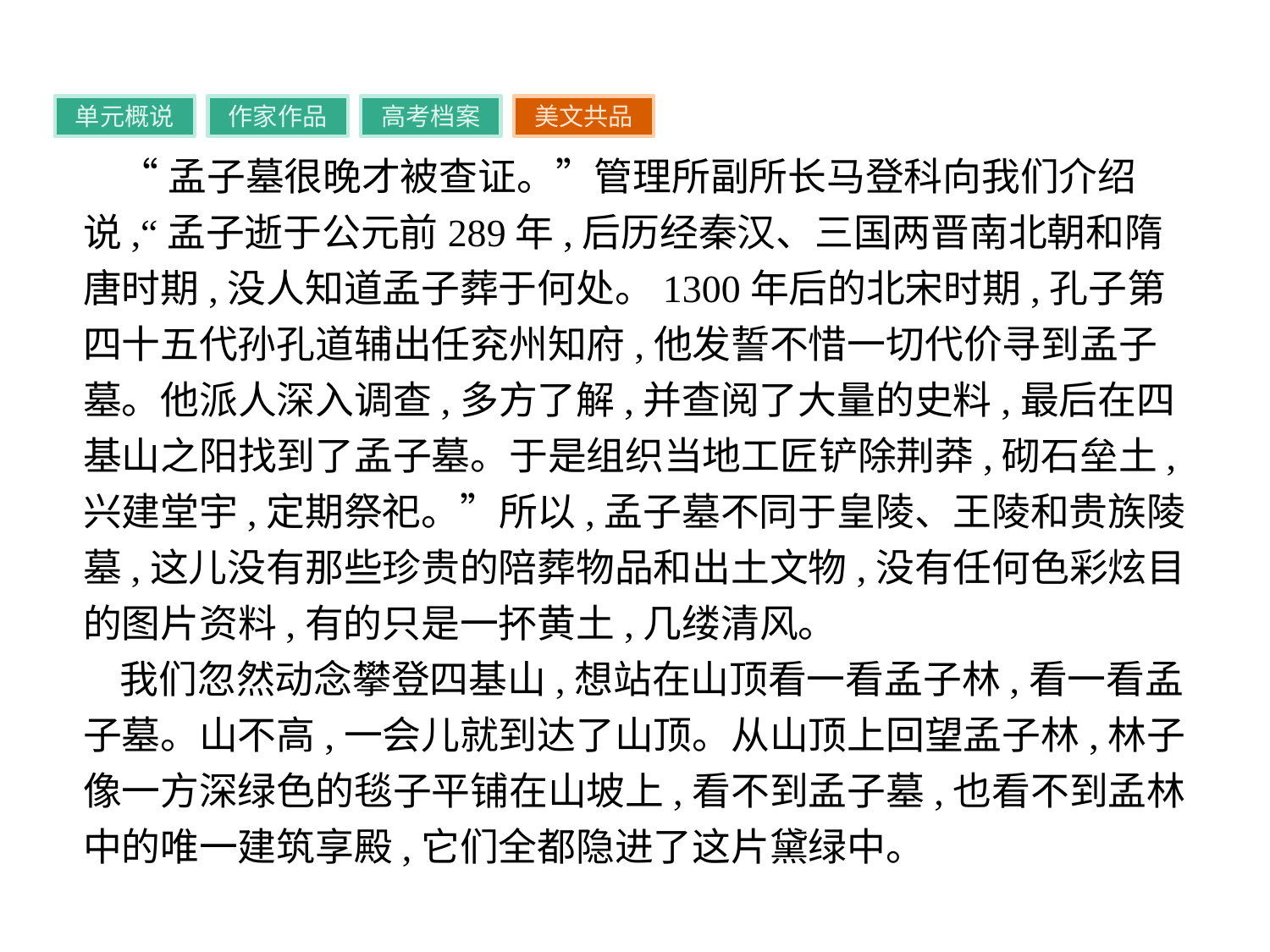

单元概说
作家作品
高考档案
美文共品
“孟子墓很晚才被查证。”管理所副所长马登科向我们介绍说,“孟子逝于公元前289年,后历经秦汉、三国两晋南北朝和隋唐时期,没人知道孟子葬于何处。1300年后的北宋时期,孔子第四十五代孙孔道辅出任兖州知府,他发誓不惜一切代价寻到孟子墓。他派人深入调查,多方了解,并查阅了大量的史料,最后在四基山之阳找到了孟子墓。于是组织当地工匠铲除荆莽,砌石垒土,兴建堂宇,定期祭祀。”所以,孟子墓不同于皇陵、王陵和贵族陵墓,这儿没有那些珍贵的陪葬物品和出土文物,没有任何色彩炫目的图片资料,有的只是一抔黄土,几缕清风。
我们忽然动念攀登四基山,想站在山顶看一看孟子林,看一看孟子墓。山不高,一会儿就到达了山顶。从山顶上回望孟子林,林子像一方深绿色的毯子平铺在山坡上,看不到孟子墓,也看不到孟林中的唯一建筑享殿,它们全都隐进了这片黛绿中。